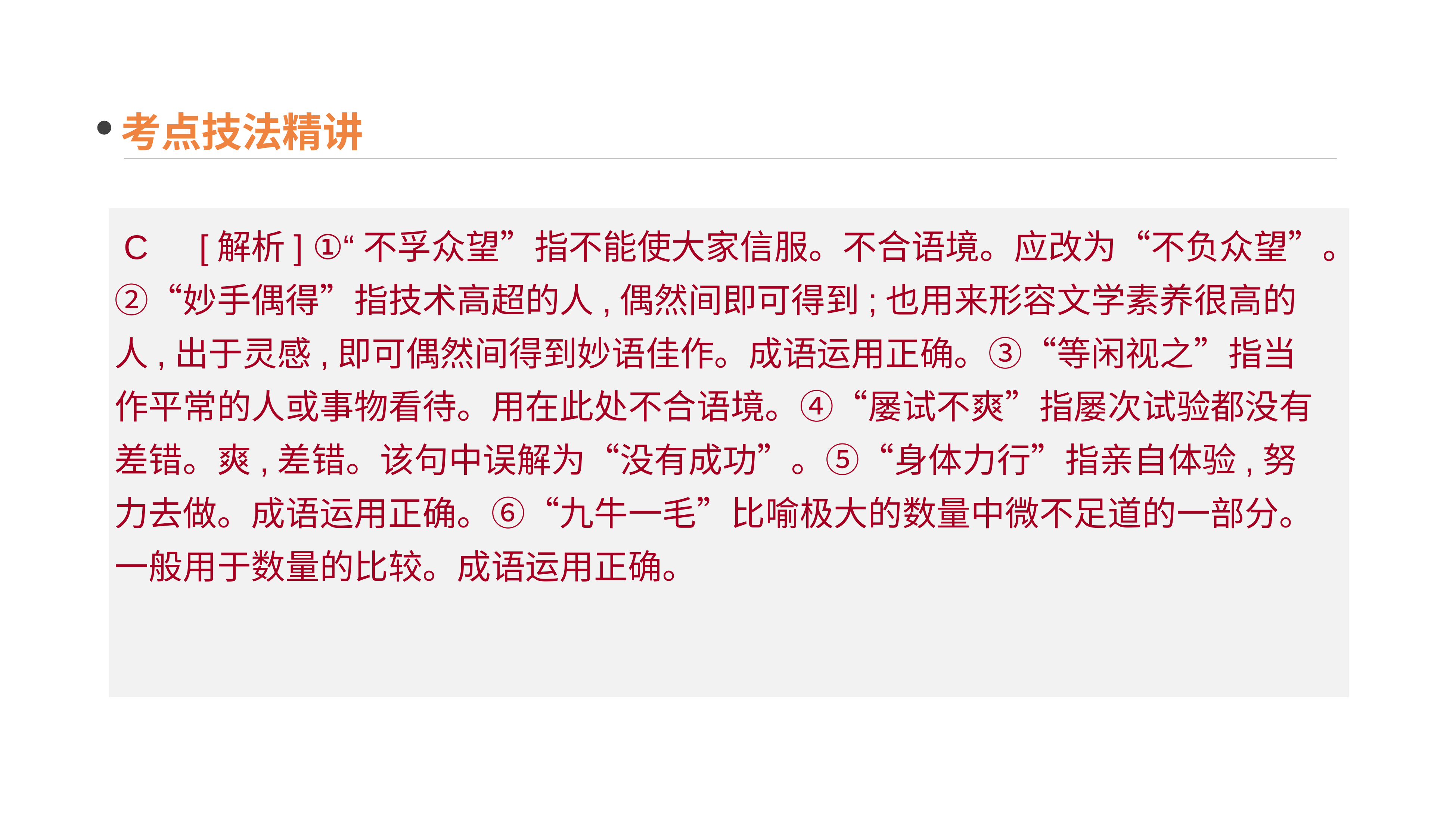

考点技法精讲

 C　[解析] ①“不孚众望”指不能使大家信服。不合语境。应改为“不负众望”。②“妙手偶得”指技术高超的人,偶然间即可得到;也用来形容文学素养很高的人,出于灵感,即可偶然间得到妙语佳作。成语运用正确。③“等闲视之”指当作平常的人或事物看待。用在此处不合语境。④“屡试不爽”指屡次试验都没有差错。爽,差错。该句中误解为“没有成功”。⑤“身体力行”指亲自体验,努力去做。成语运用正确。⑥“九牛一毛”比喻极大的数量中微不足道的一部分。一般用于数量的比较。成语运用正确。